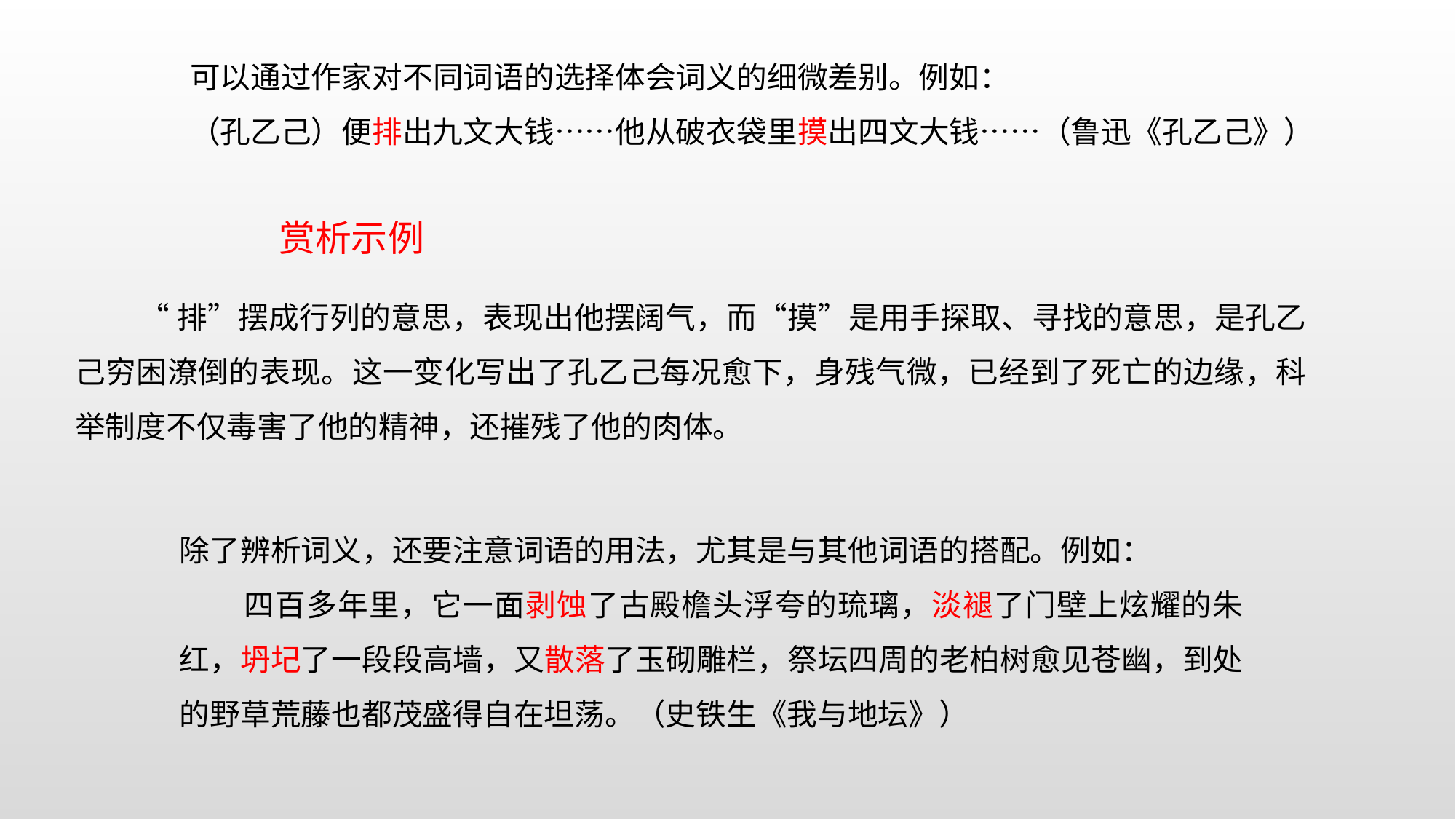

可以通过作家对不同词语的选择体会词义的细微差别。例如：
（孔乙己）便排出九文大钱……他从破衣袋里摸出四文大钱……（鲁迅《孔乙己》）
赏析示例
“排”摆成行列的意思，表现出他摆阔气，而“摸”是用手探取、寻找的意思，是孔乙己穷困潦倒的表现。这一变化写出了孔乙己每况愈下，身残气微，已经到了死亡的边缘，科举制度不仅毒害了他的精神，还摧残了他的肉体。
除了辨析词义，还要注意词语的用法，尤其是与其他词语的搭配。例如：
四百多年里，它一面剥蚀了古殿檐头浮夸的琉璃，淡褪了门壁上炫耀的朱红，坍圮了一段段高墙，又散落了玉砌雕栏，祭坛四周的老柏树愈见苍幽，到处的野草荒藤也都茂盛得自在坦荡。（史铁生《我与地坛》）